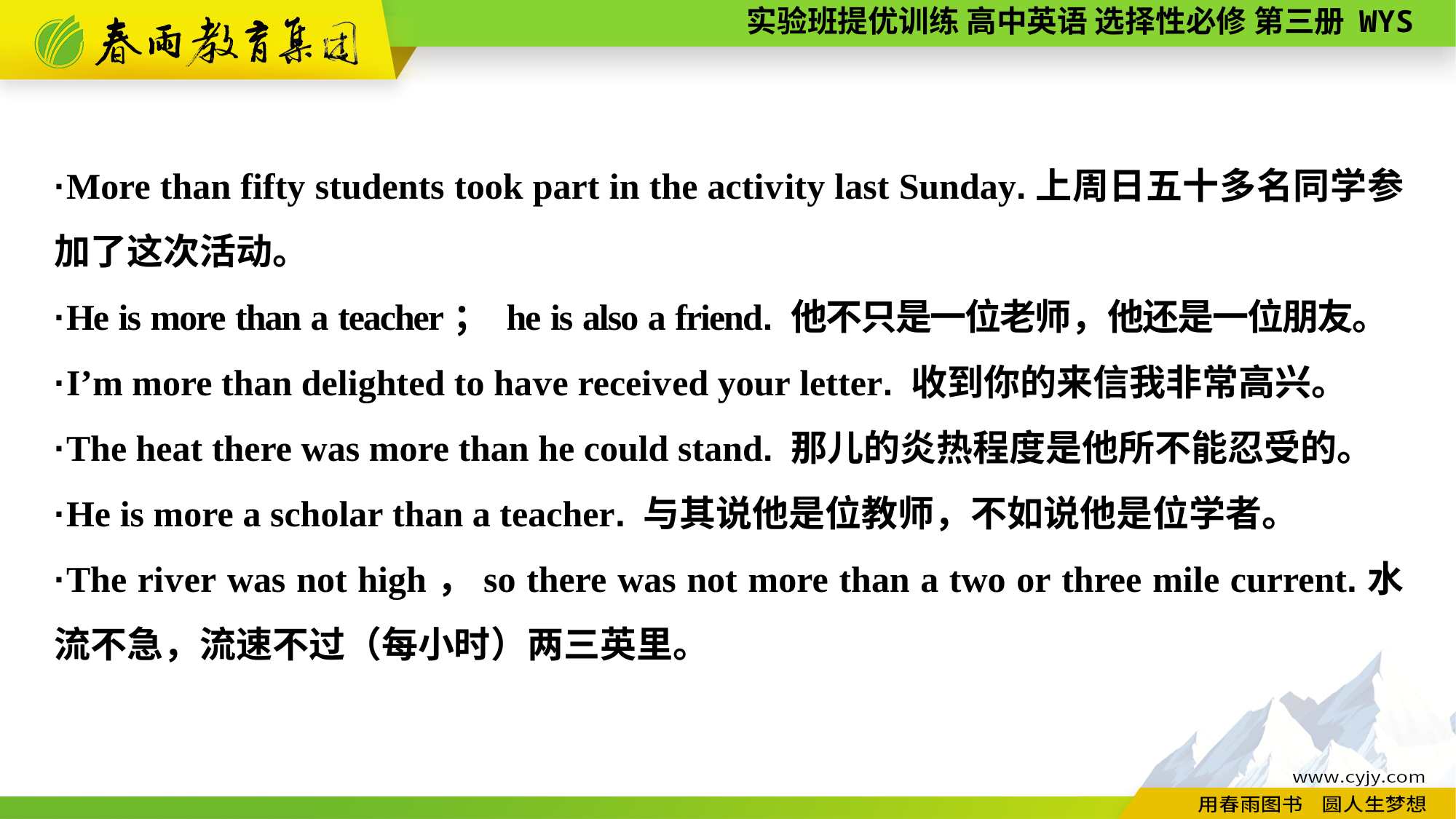

·More than fifty students took part in the activity last Sunday.上周日五十多名同学参加了这次活动。
·He is more than a teacher； he is also a friend. 他不只是一位老师，他还是一位朋友。
·I’m more than delighted to have received your letter. 收到你的来信我非常高兴。
·The heat there was more than he could stand. 那儿的炎热程度是他所不能忍受的。
·He is more a scholar than a teacher. 与其说他是位教师，不如说他是位学者。
·The river was not high，so there was not more than a two or three mile current.水流不急，流速不过（每小时）两三英里。